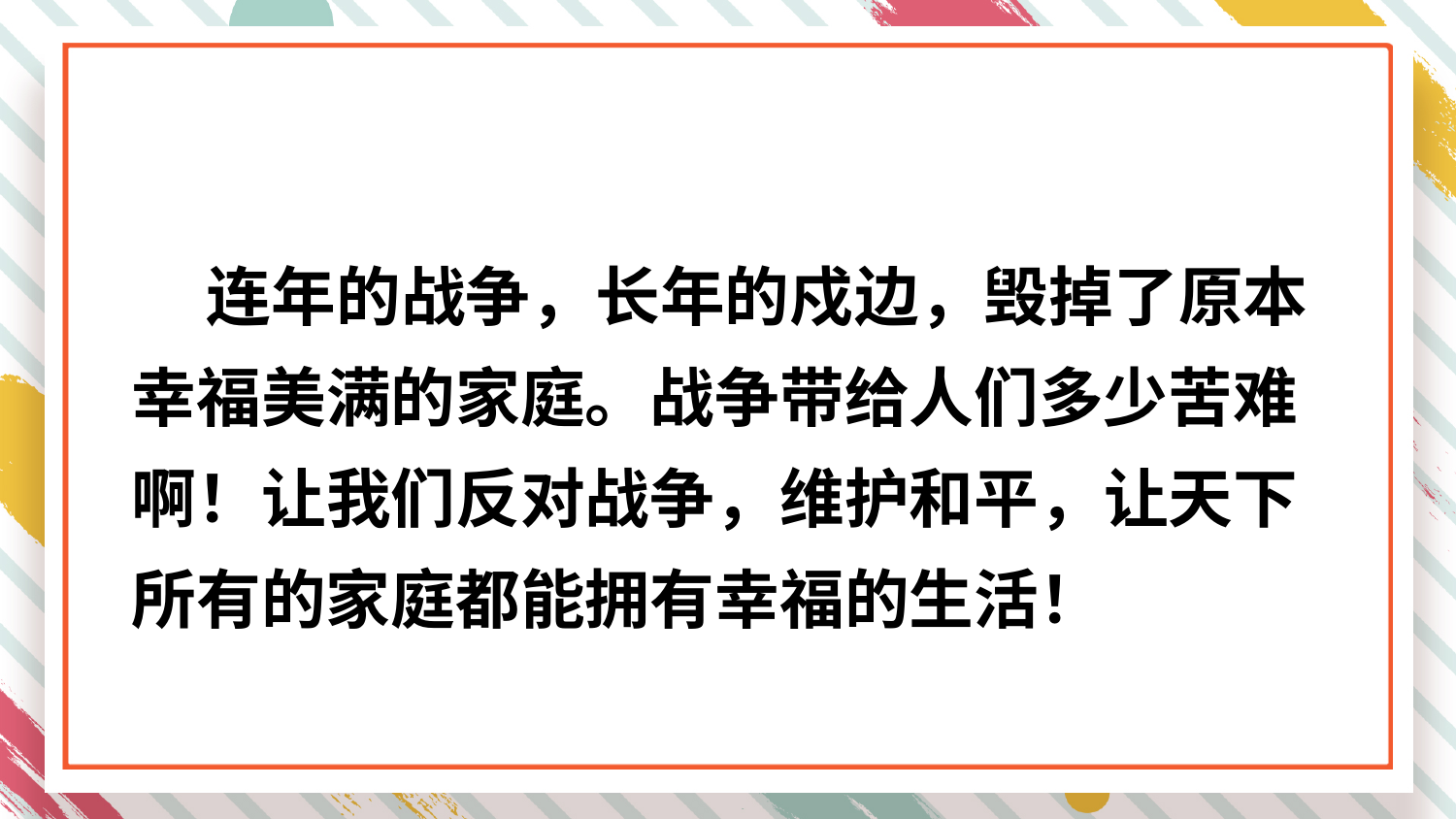

连年的战争，长年的戍边，毁掉了原本幸福美满的家庭。战争带给人们多少苦难啊！让我们反对战争，维护和平，让天下所有的家庭都能拥有幸福的生活！